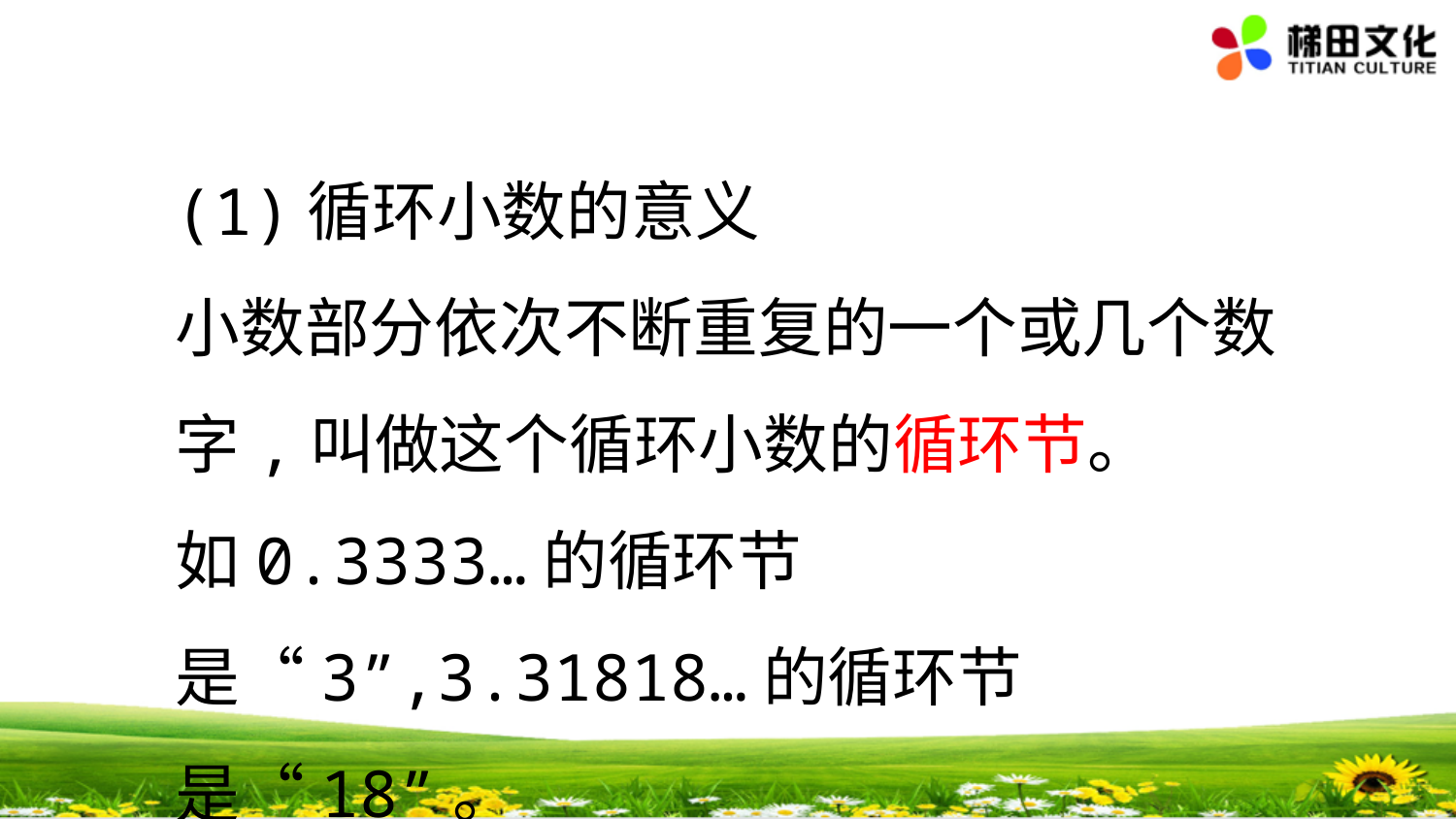

(1)循环小数的意义
小数部分依次不断重复的一个或几个数字,叫做这个循环小数的循环节。
如0.3333…的循环节是“3”,3.31818…的循环节是“18”。